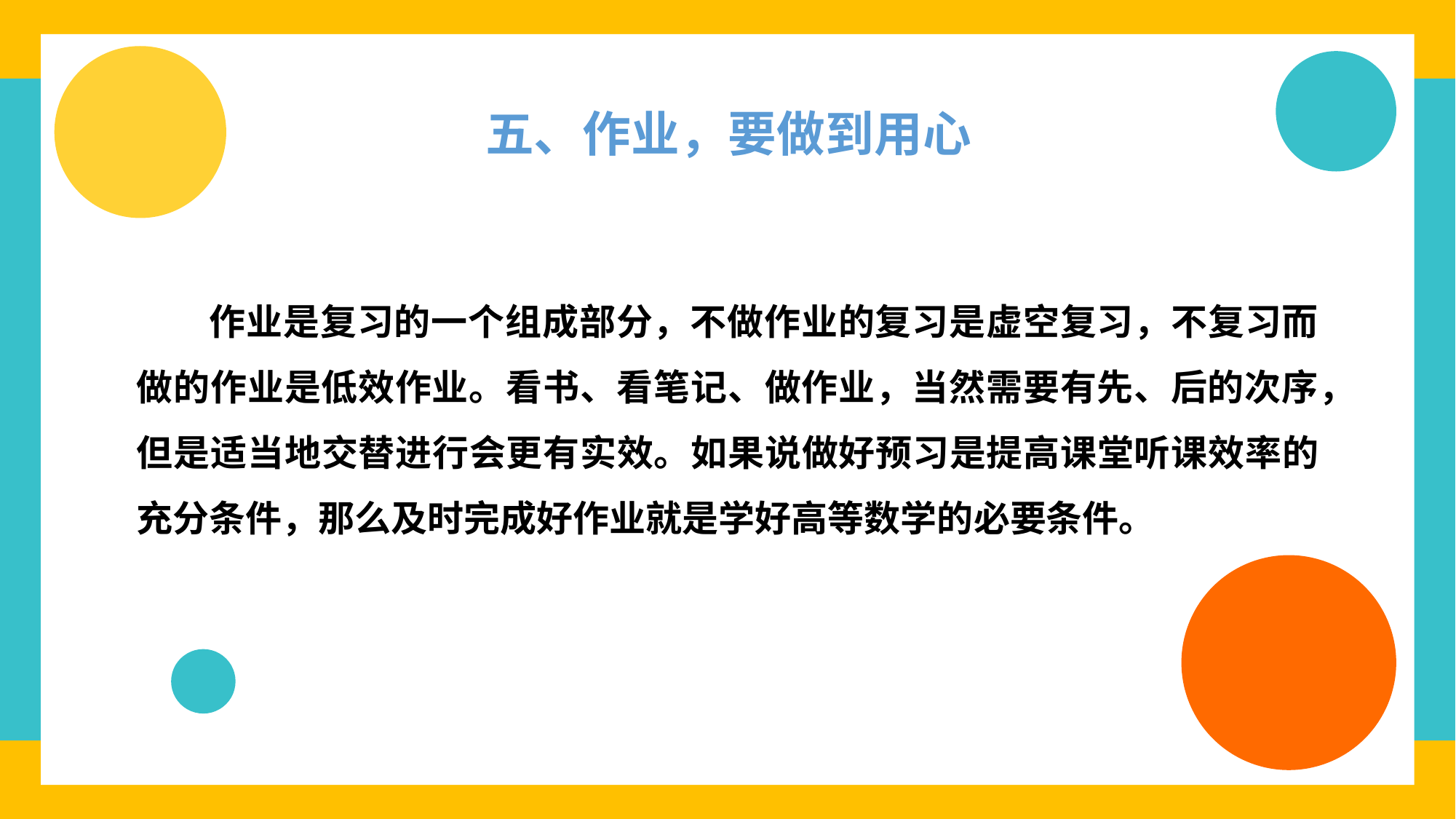

五、作业，要做到用心
作业是复习的一个组成部分，不做作业的复习是虚空复习，不复习而做的作业是低效作业。看书、看笔记、做作业，当然需要有先、后的次序，但是适当地交替进行会更有实效。如果说做好预习是提高课堂听课效率的充分条件，那么及时完成好作业就是学好高等数学的必要条件。